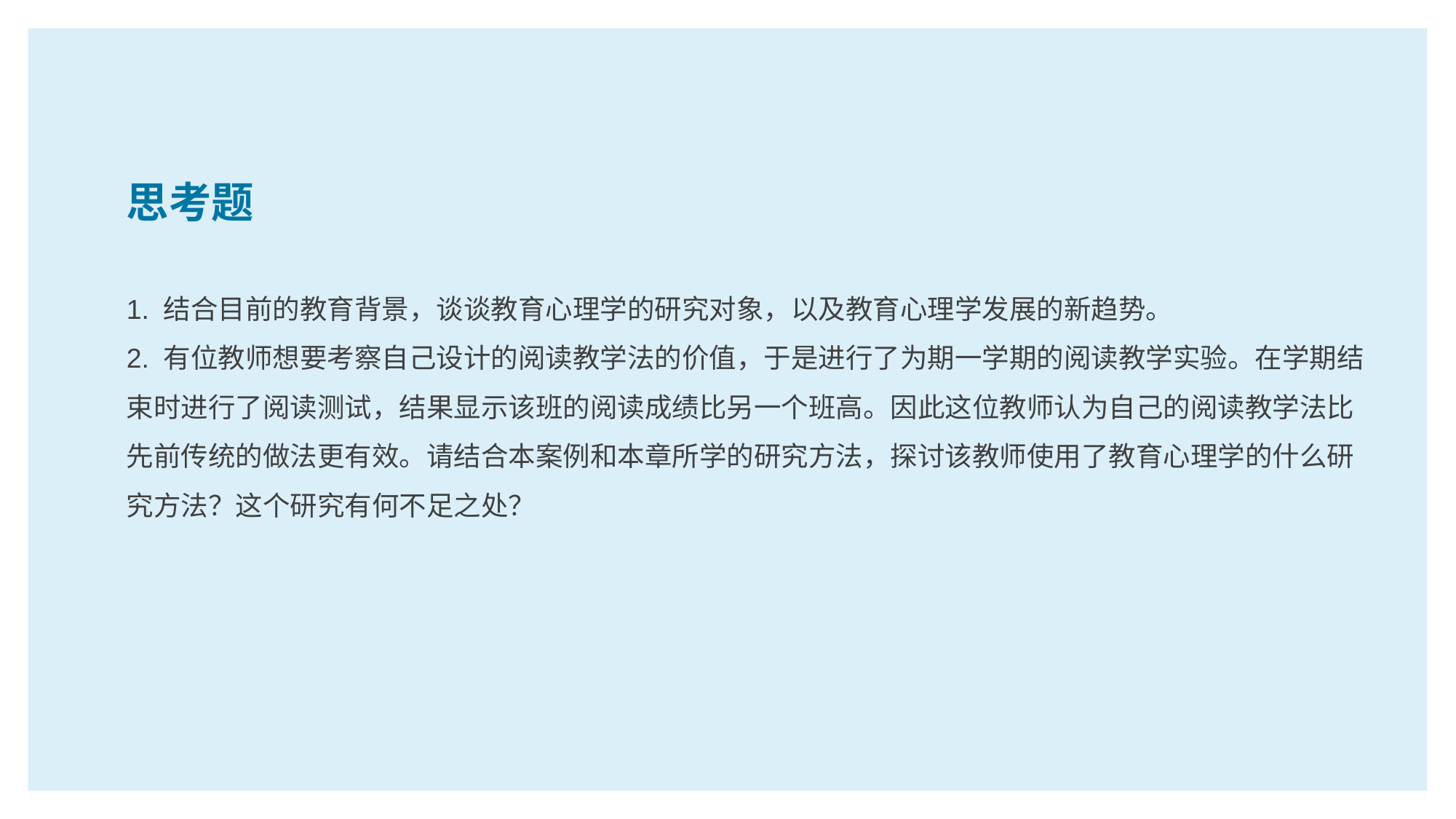

思考题

1. 结合目前的教育背景，谈谈教育心理学的研究对象，以及教育心理学发展的新趋势。
2. 有位教师想要考察自己设计的阅读教学法的价值，于是进行了为期一学期的阅读教学实验。在学期结束时进行了阅读测试，结果显示该班的阅读成绩比另一个班高。因此这位教师认为自己的阅读教学法比先前传统的做法更有效。请结合本案例和本章所学的研究方法，探讨该教师使用了教育心理学的什么研究方法？这个研究有何不足之处？